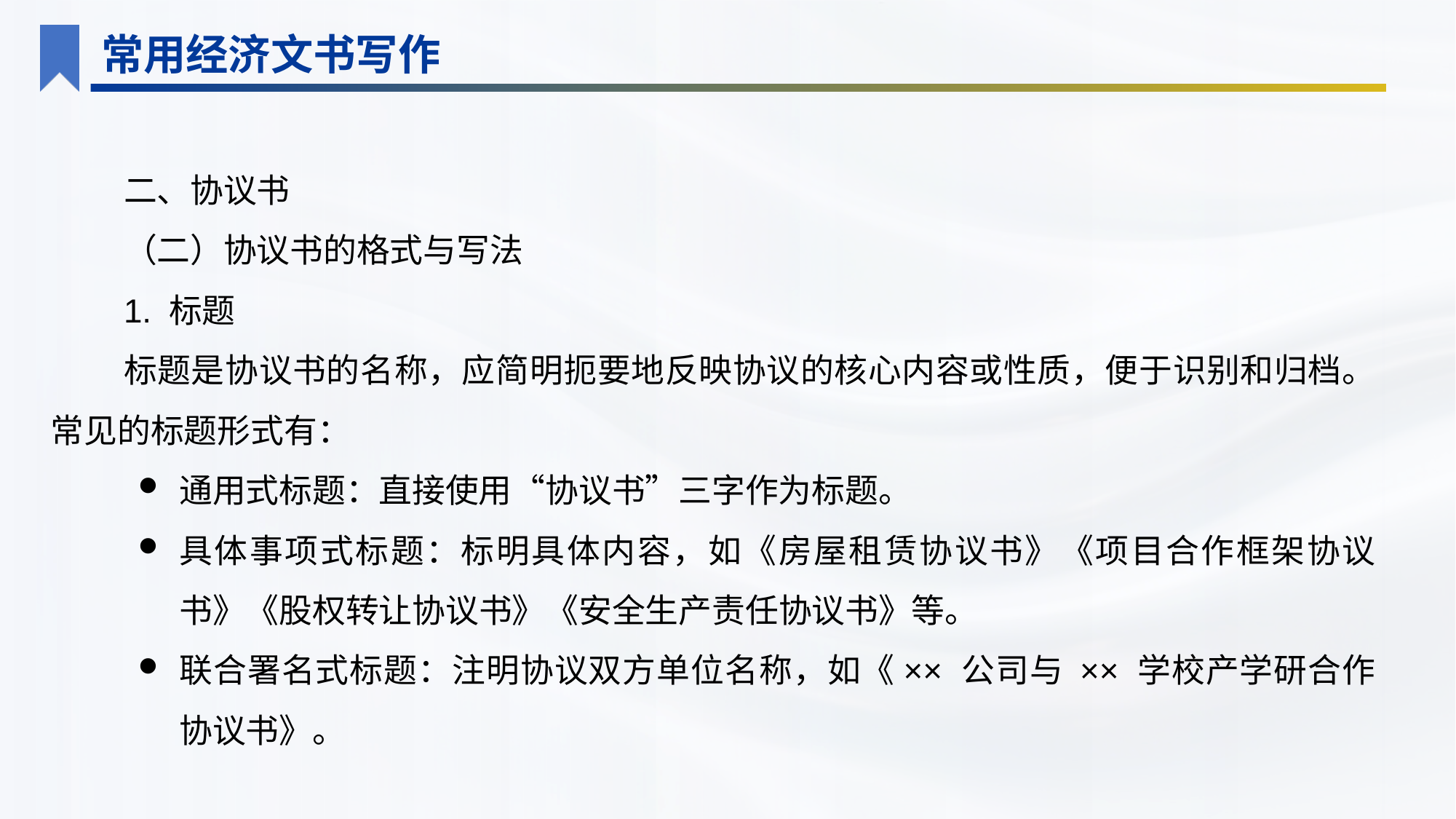

常用经济文书写作
二、协议书
（二）协议书的格式与写法
1. 标题
标题是协议书的名称，应简明扼要地反映协议的核心内容或性质，便于识别和归档。常见的标题形式有：
通用式标题：直接使用“协议书”三字作为标题。
具体事项式标题：标明具体内容，如《房屋租赁协议书》《项目合作框架协议书》《股权转让协议书》《安全生产责任协议书》等。
联合署名式标题：注明协议双方单位名称，如《×× 公司与 ×× 学校产学研合作协议书》。